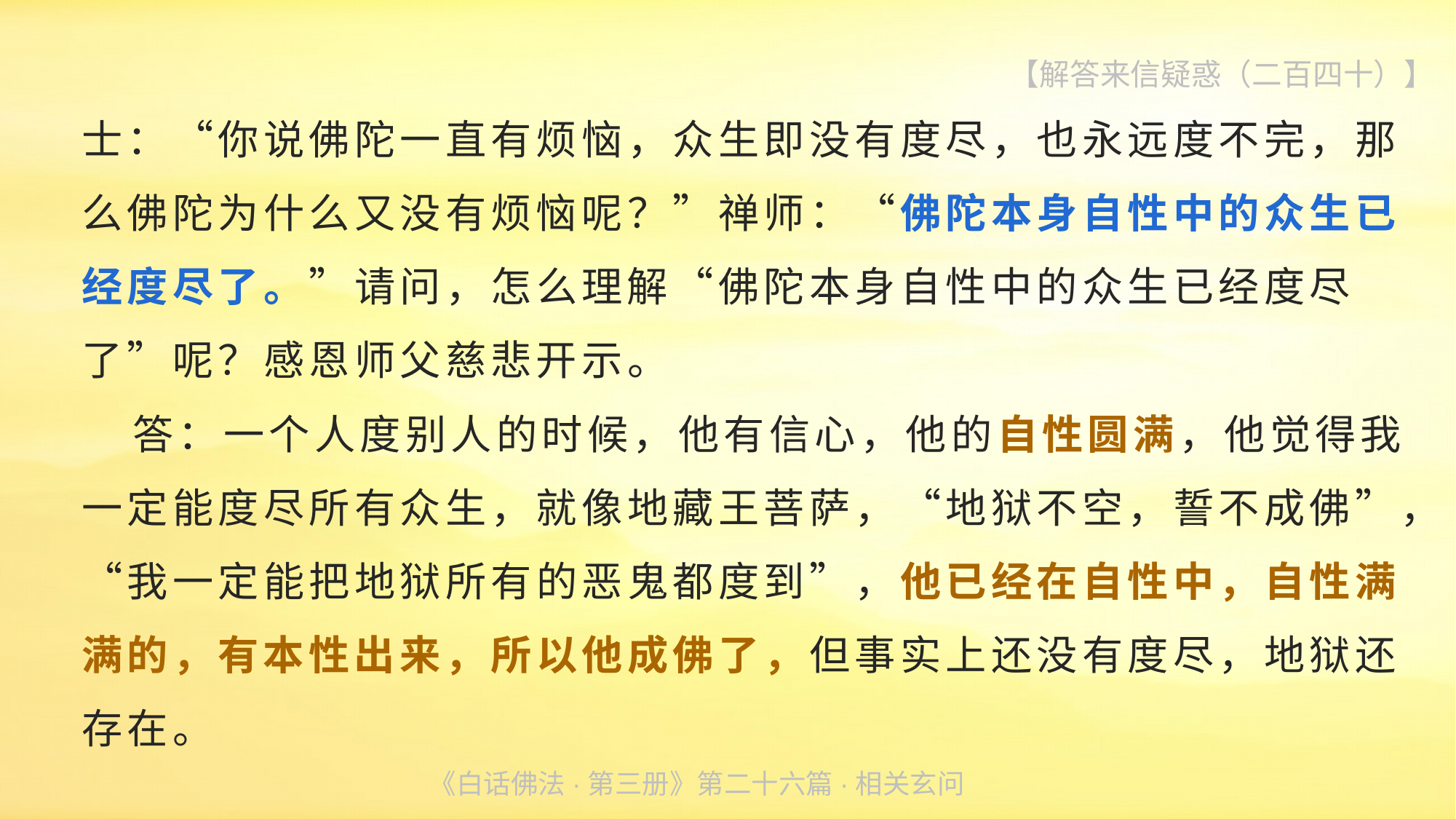

【解答来信疑惑（二百四十）】
士：“你说佛陀一直有烦恼，众生即没有度尽，也永远度不完，那么佛陀为什么又没有烦恼呢？”禅师：“佛陀本身自性中的众生已经度尽了。”请问，怎么理解“佛陀本身自性中的众生已经度尽了”呢？感恩师父慈悲开示。
   答：一个人度别人的时候，他有信心，他的自性圆满，他觉得我一定能度尽所有众生，就像地藏王菩萨，“地狱不空，誓不成佛”，“我一定能把地狱所有的恶鬼都度到”，他已经在自性中，自性满满的，有本性出来，所以他成佛了，但事实上还没有度尽，地狱还存在。
《白话佛法·第三册》第二十六篇·相关玄问